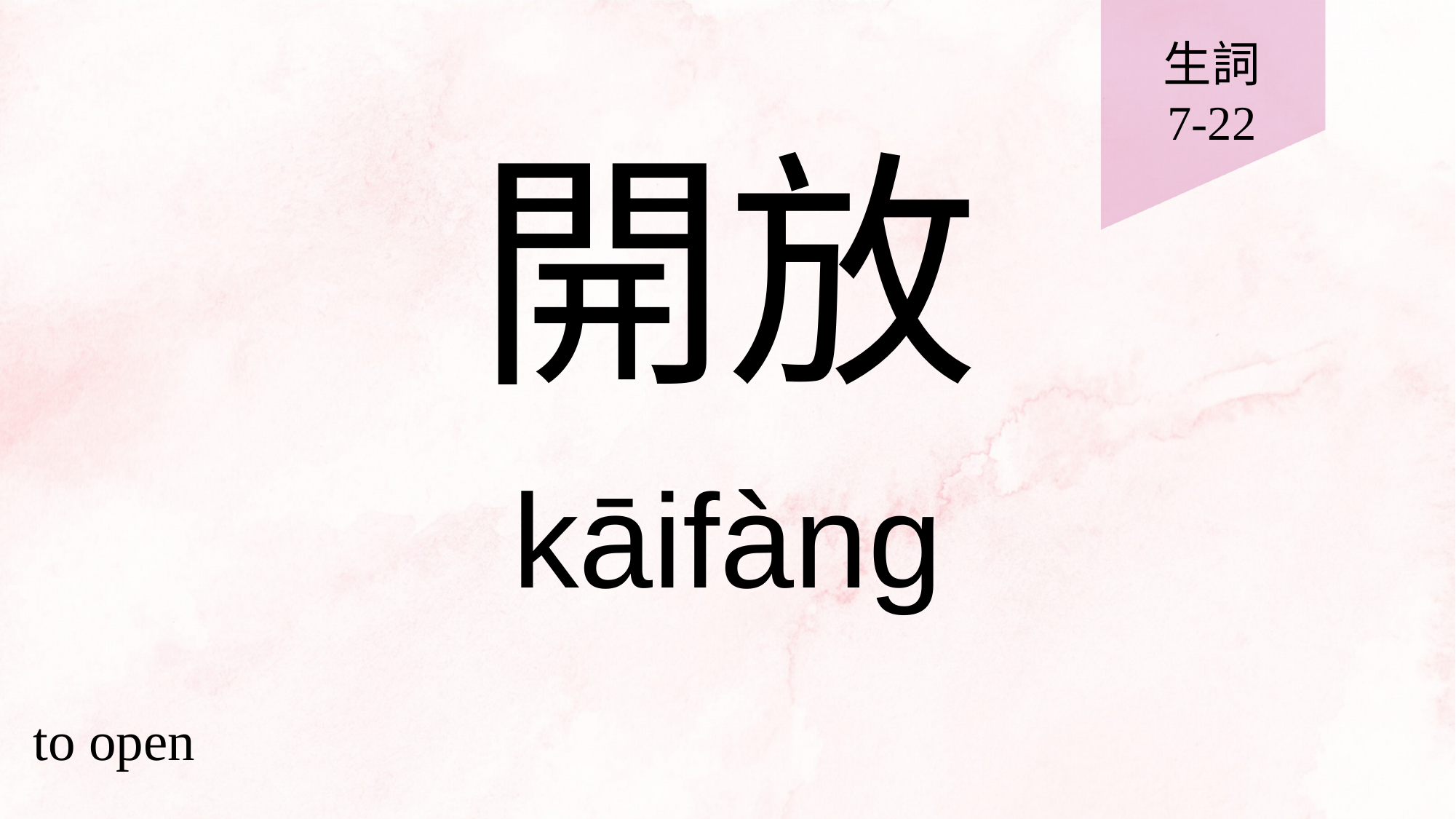

生詞
7-22
# 開放
kāifàng
to open